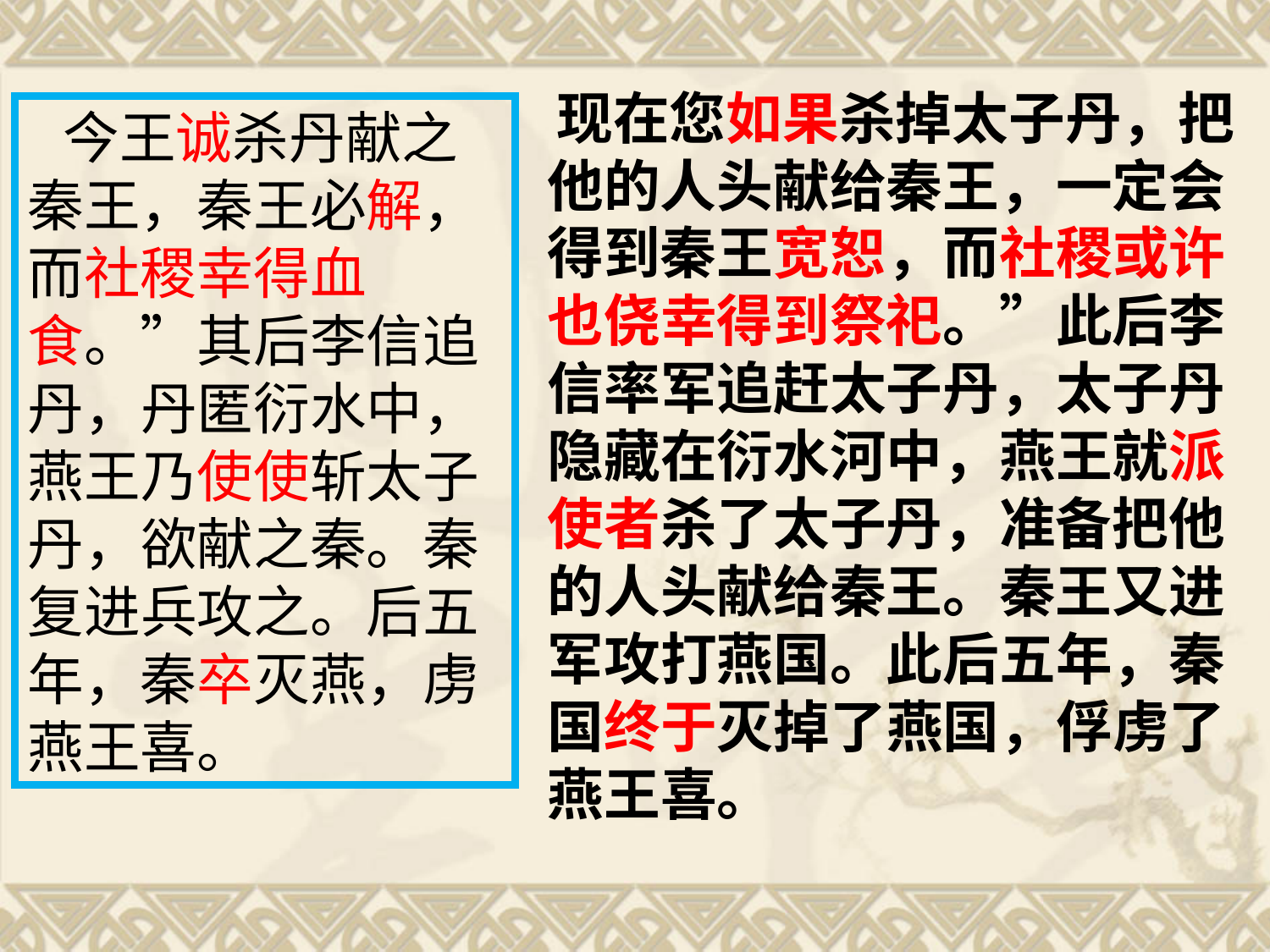

现在您如果杀掉太子丹，把他的人头献给秦王，一定会得到秦王宽恕，而社稷或许也侥幸得到祭祀。”此后李信率军追赶太子丹，太子丹隐藏在衍水河中，燕王就派使者杀了太子丹，准备把他的人头献给秦王。秦王又进军攻打燕国。此后五年，秦国终于灭掉了燕国，俘虏了燕王喜。
 今王诚杀丹献之秦王，秦王必解，而社稷幸得血食。”其后李信追丹，丹匿衍水中，燕王乃使使斩太子丹，欲献之秦。秦复进兵攻之。后五年，秦卒灭燕，虏燕王喜。